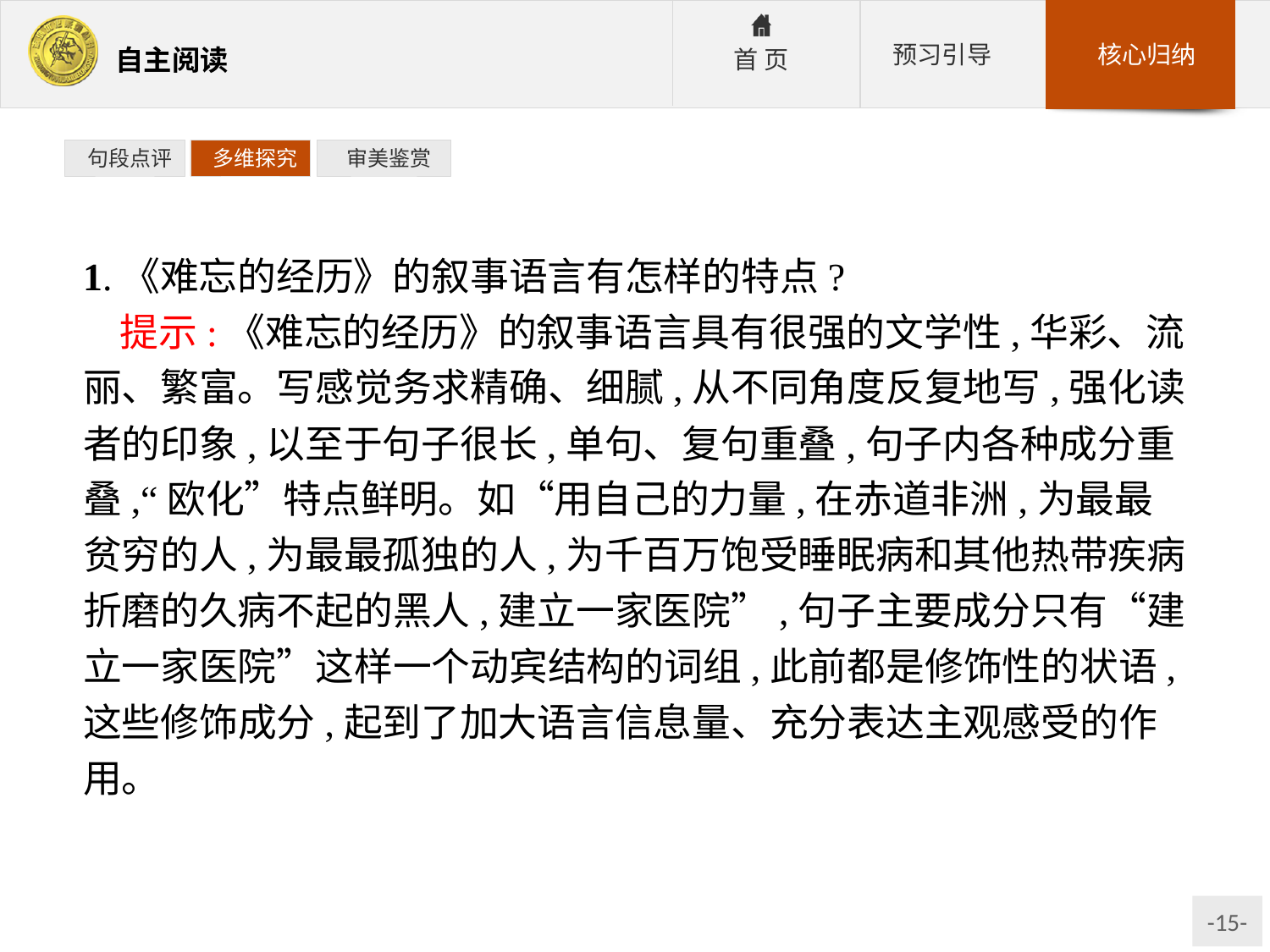

句段点评
 多维探究
 审美鉴赏
1.《难忘的经历》的叙事语言有怎样的特点?
提示:《难忘的经历》的叙事语言具有很强的文学性,华彩、流丽、繁富。写感觉务求精确、细腻,从不同角度反复地写,强化读者的印象,以至于句子很长,单句、复句重叠,句子内各种成分重叠,“欧化”特点鲜明。如“用自己的力量,在赤道非洲,为最最贫穷的人,为最最孤独的人,为千百万饱受睡眠病和其他热带疾病折磨的久病不起的黑人,建立一家医院”,句子主要成分只有“建立一家医院”这样一个动宾结构的词组,此前都是修饰性的状语,这些修饰成分,起到了加大语言信息量、充分表达主观感受的作用。